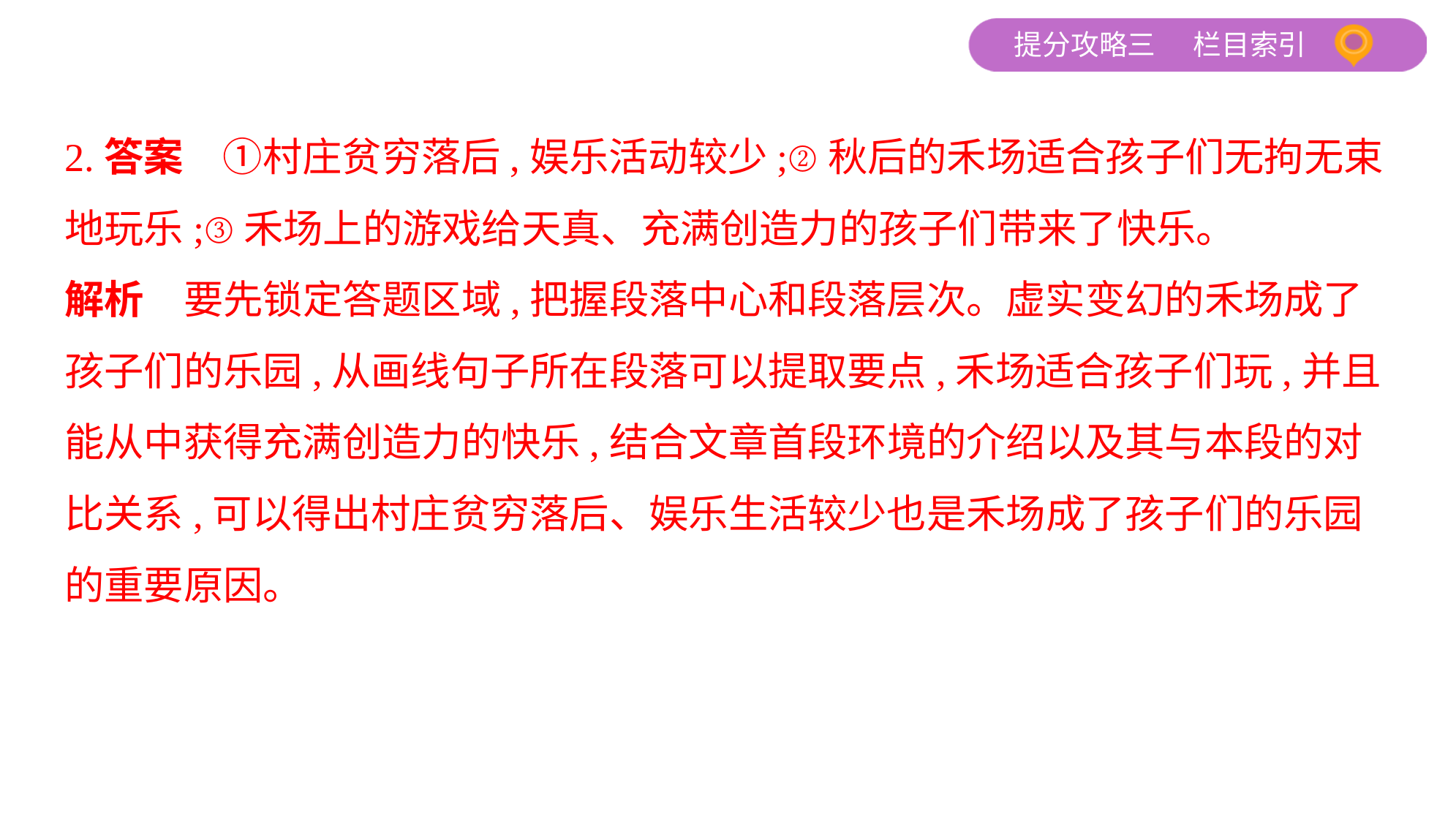

2.答案　①村庄贫穷落后,娱乐活动较少;②秋后的禾场适合孩子们无拘无束
地玩乐;③禾场上的游戏给天真、充满创造力的孩子们带来了快乐。
解析　要先锁定答题区域,把握段落中心和段落层次。虚实变幻的禾场成了
孩子们的乐园,从画线句子所在段落可以提取要点,禾场适合孩子们玩,并且
能从中获得充满创造力的快乐,结合文章首段环境的介绍以及其与本段的对
比关系,可以得出村庄贫穷落后、娱乐生活较少也是禾场成了孩子们的乐园
的重要原因。